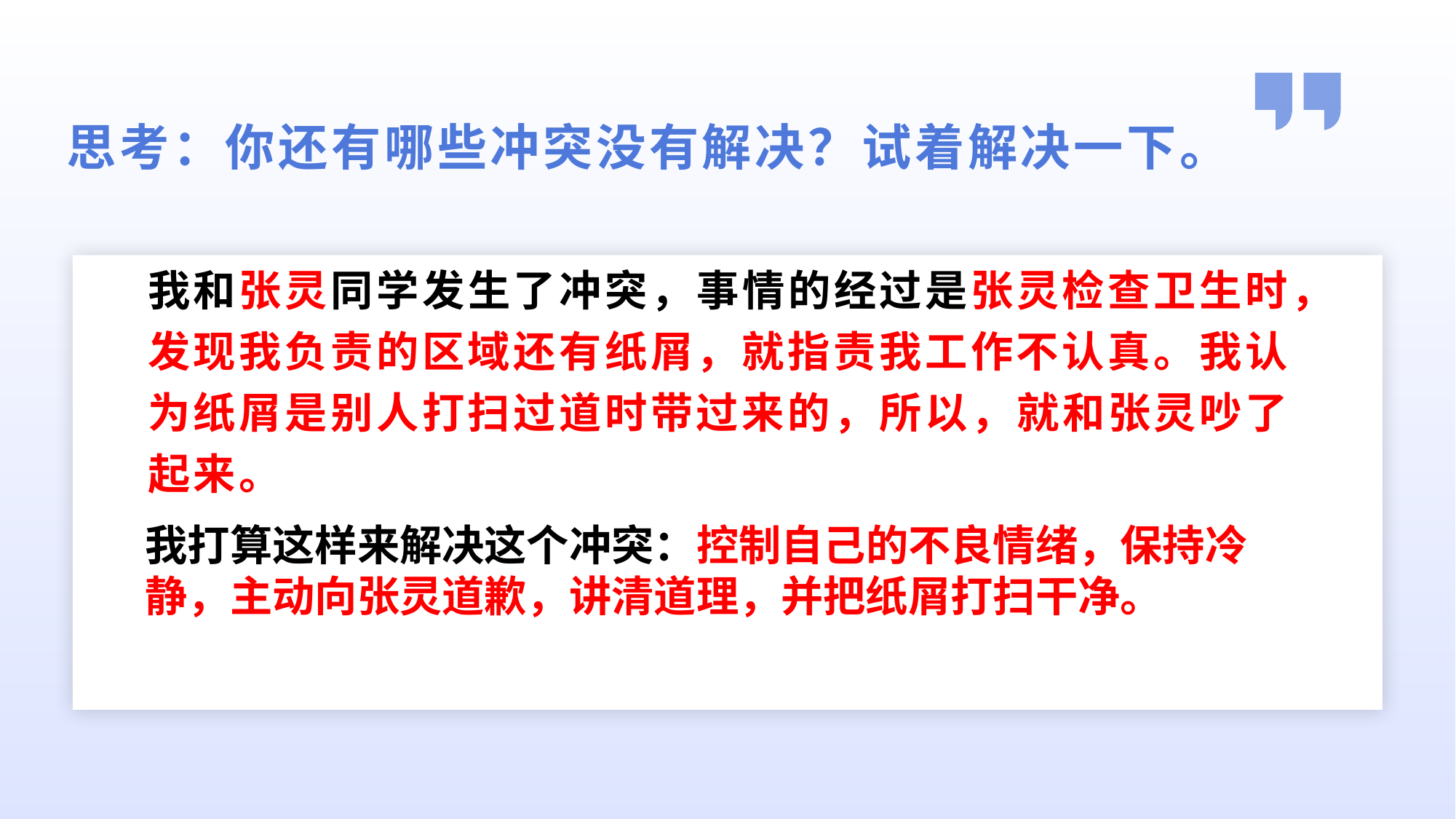

思考：你还有哪些冲突没有解决？试着解决一下。

我和张灵同学发生了冲突，事情的经过是张灵检查卫生时，发现我负责的区域还有纸屑，就指责我工作不认真。我认为纸屑是别人打扫过道时带过来的，所以，就和张灵吵了起来。
我打算这样来解决这个冲突：控制自己的不良情绪，保持冷静，主动向张灵道歉，讲清道理，并把纸屑打扫干净。